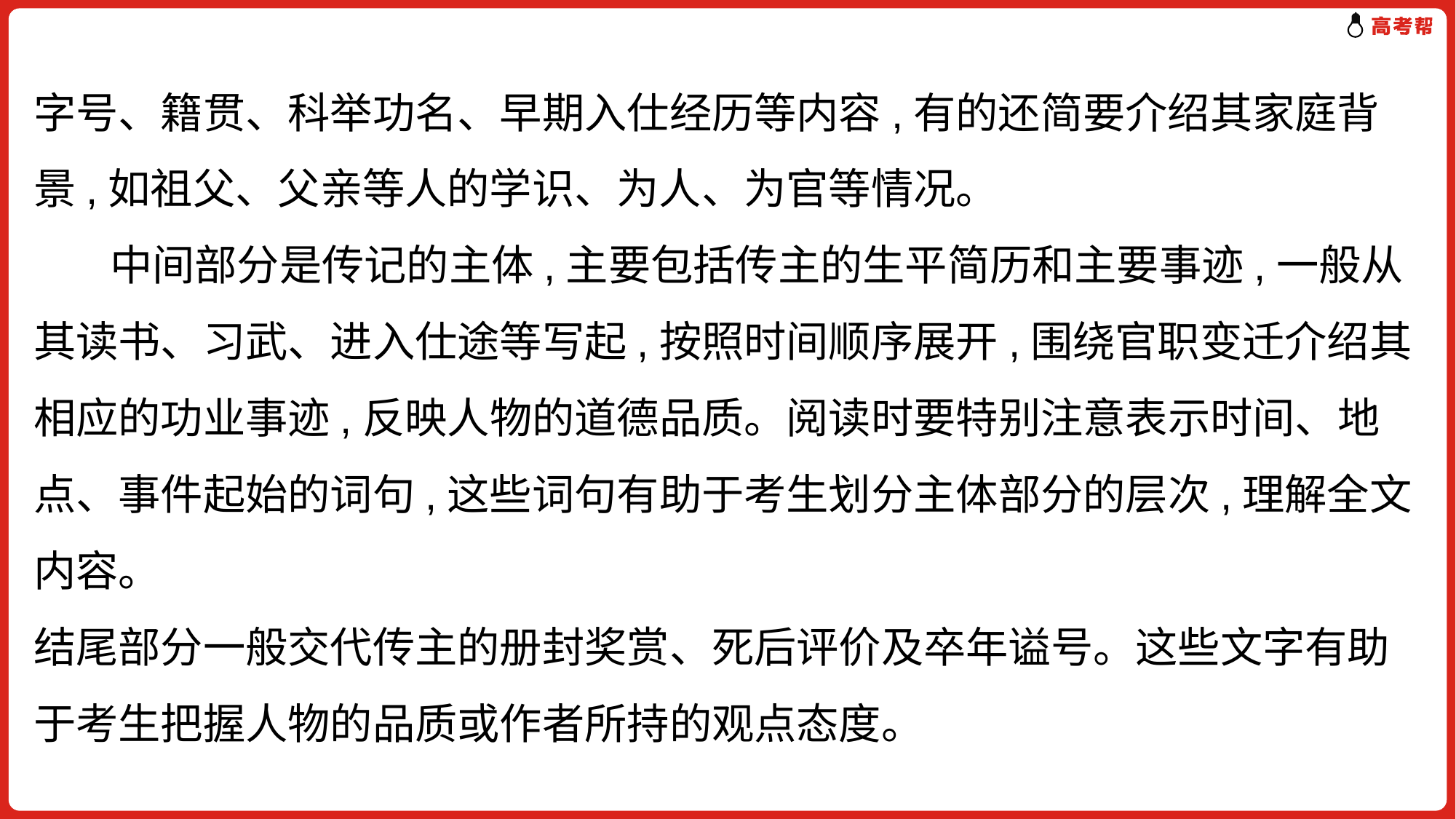

字号、籍贯、科举功名、早期入仕经历等内容,有的还简要介绍其家庭背景,如祖父、父亲等人的学识、为人、为官等情况。
       中间部分是传记的主体,主要包括传主的生平简历和主要事迹,一般从其读书、习武、进入仕途等写起,按照时间顺序展开,围绕官职变迁介绍其相应的功业事迹,反映人物的道德品质。阅读时要特别注意表示时间、地点、事件起始的词句,这些词句有助于考生划分主体部分的层次,理解全文内容。
结尾部分一般交代传主的册封奖赏、死后评价及卒年谥号。这些文字有助于考生把握人物的品质或作者所持的观点态度。